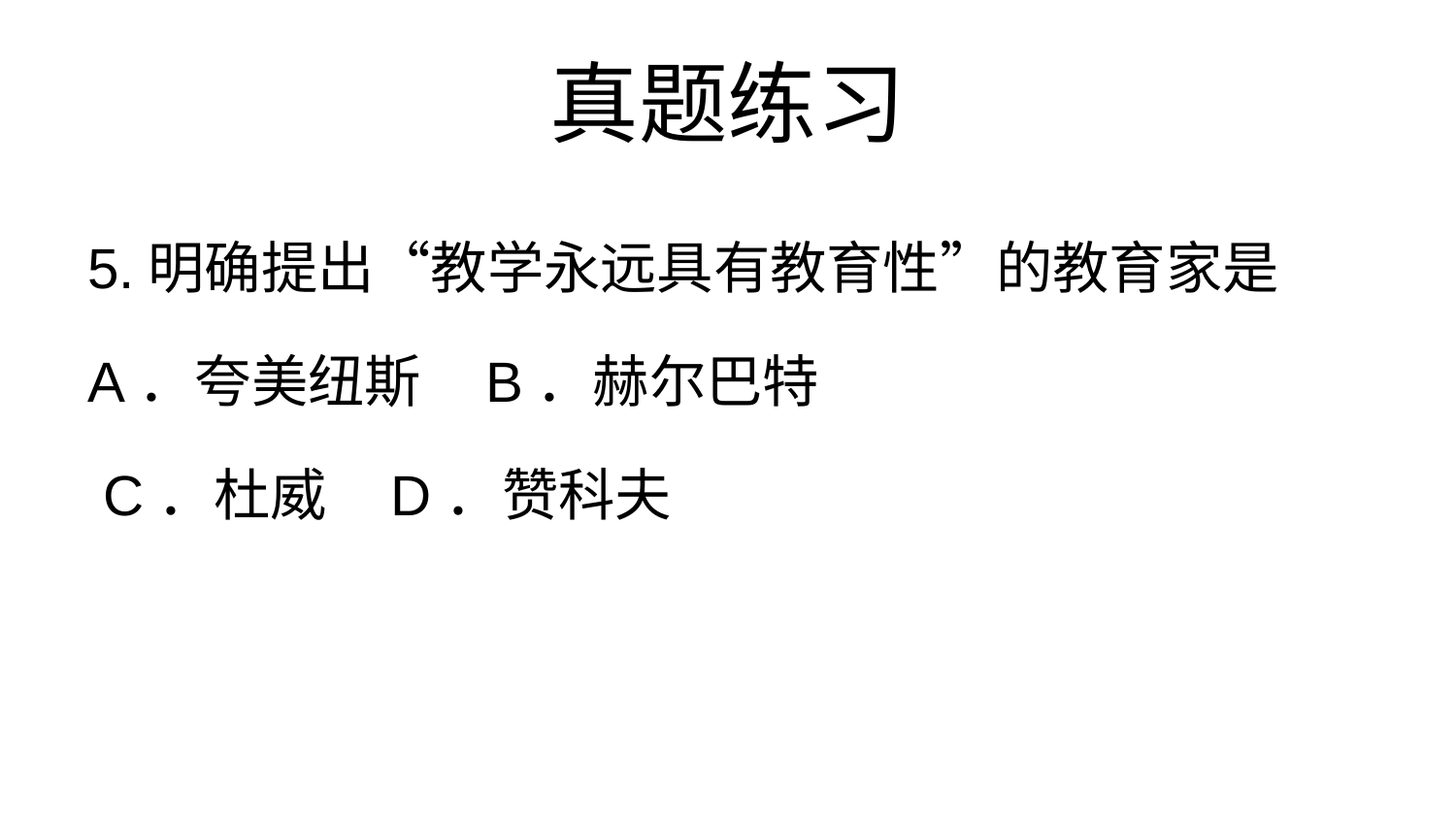

# 真题练习
5.明确提出“教学永远具有教育性”的教育家是
A．夸美纽斯    B．赫尔巴特
 C．杜威    D．赞科夫